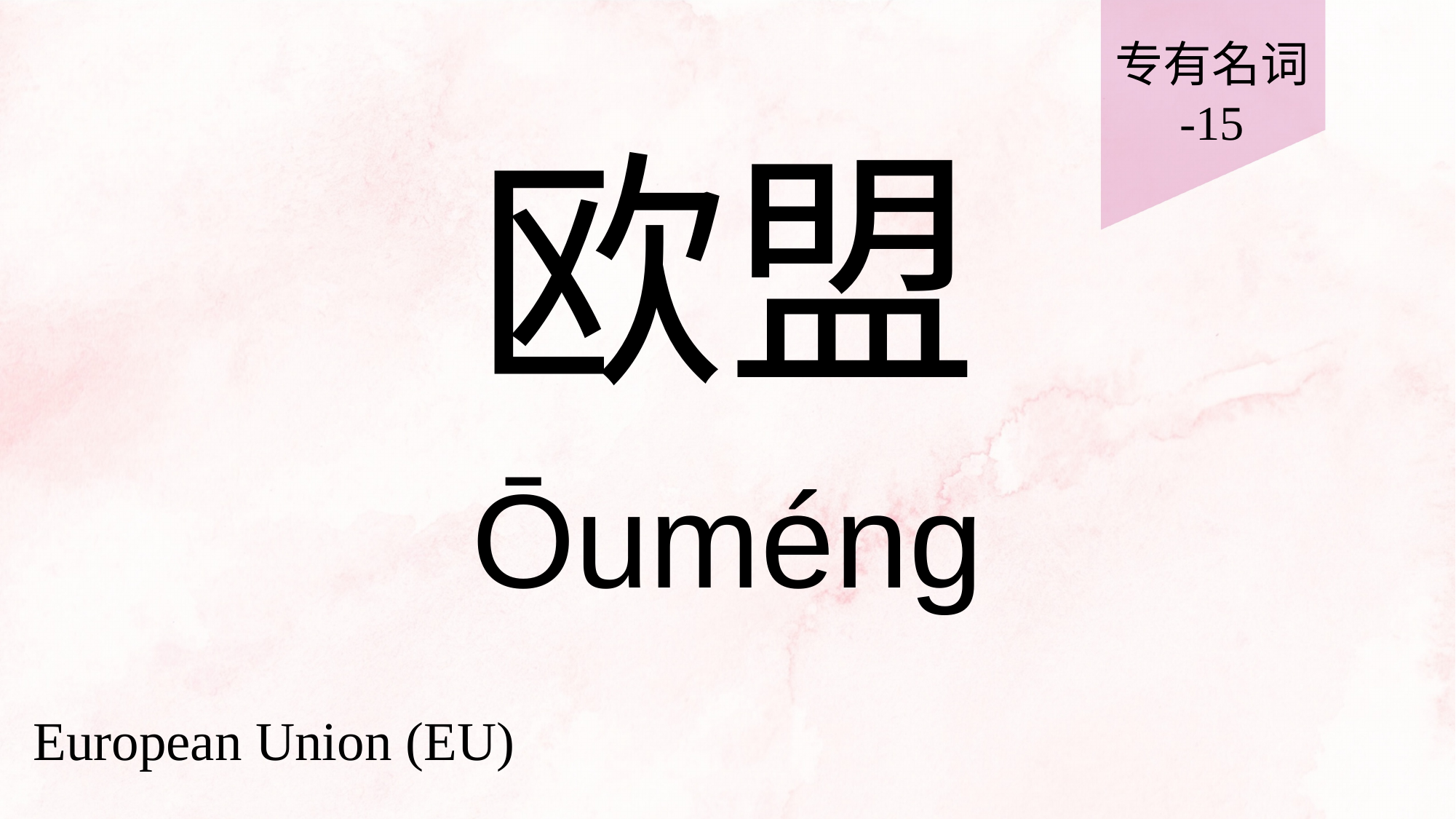

专有名词
-15
# 欧盟
Ōuméng
European Union (EU)